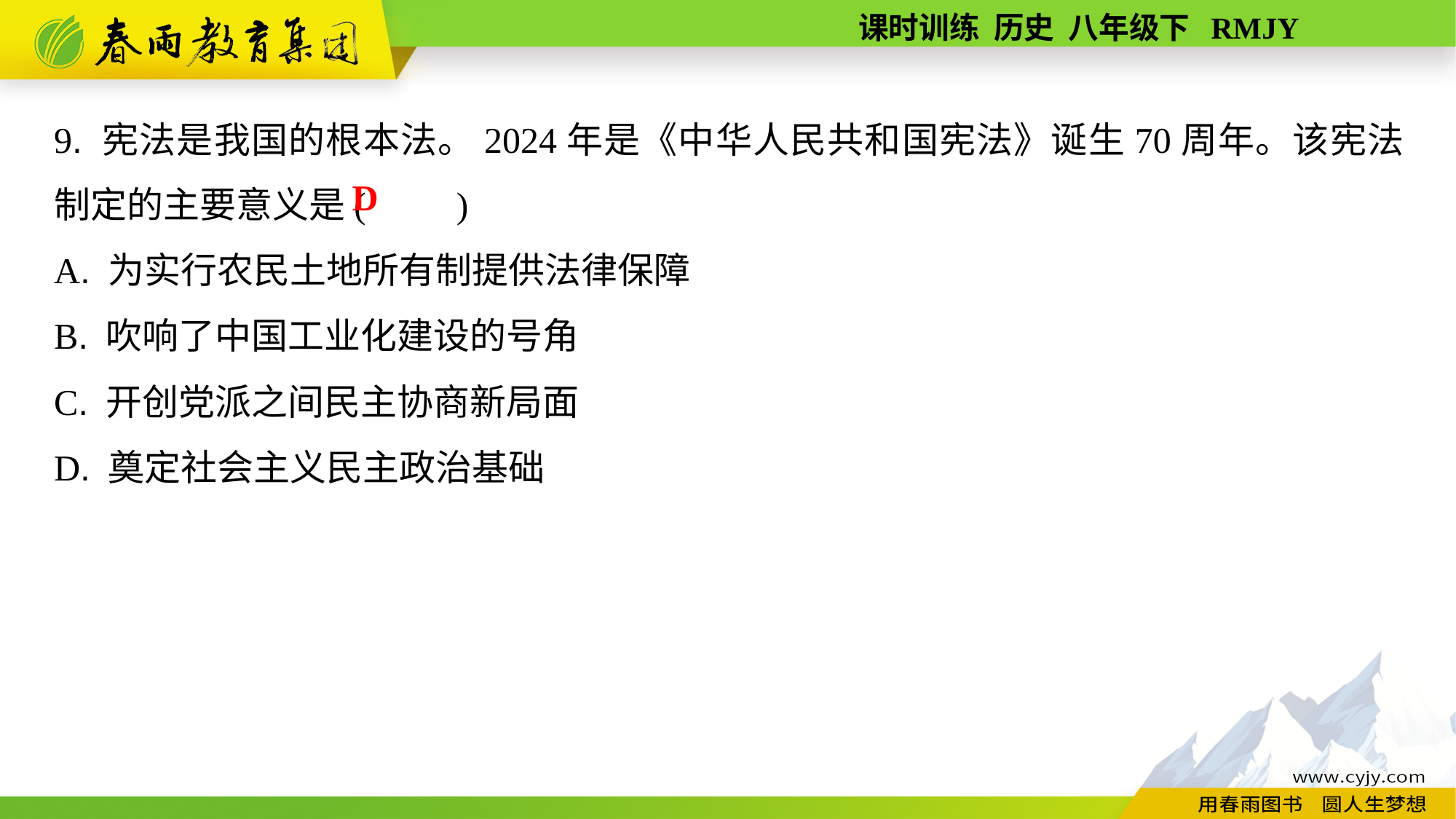

9. 宪法是我国的根本法。2024年是《中华人民共和国宪法》诞生70周年。该宪法制定的主要意义是(　　)
A. 为实行农民土地所有制提供法律保障
B. 吹响了中国工业化建设的号角
C. 开创党派之间民主协商新局面
D. 奠定社会主义民主政治基础
D